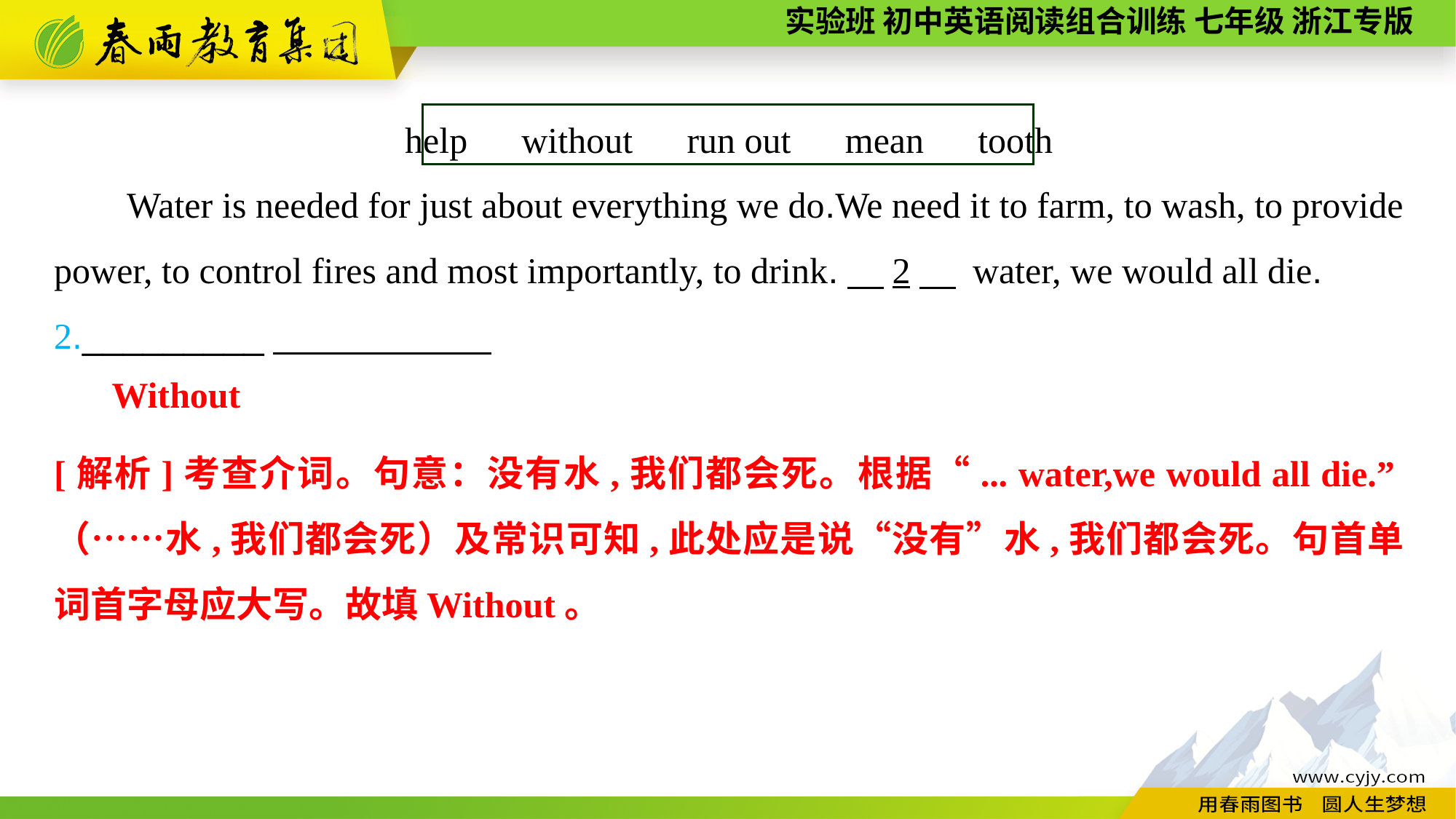

help　without　run out　mean　tooth
Water is needed for just about everything we do.We need it to farm, to wash, to provide power, to control fires and most importantly, to drink.　2　 water, we would all die.
2._________

Without
[解析]考查介词。句意：没有水,我们都会死。根据“... water,we would all die.”（……水,我们都会死）及常识可知,此处应是说“没有”水,我们都会死。句首单词首字母应大写。故填Without。